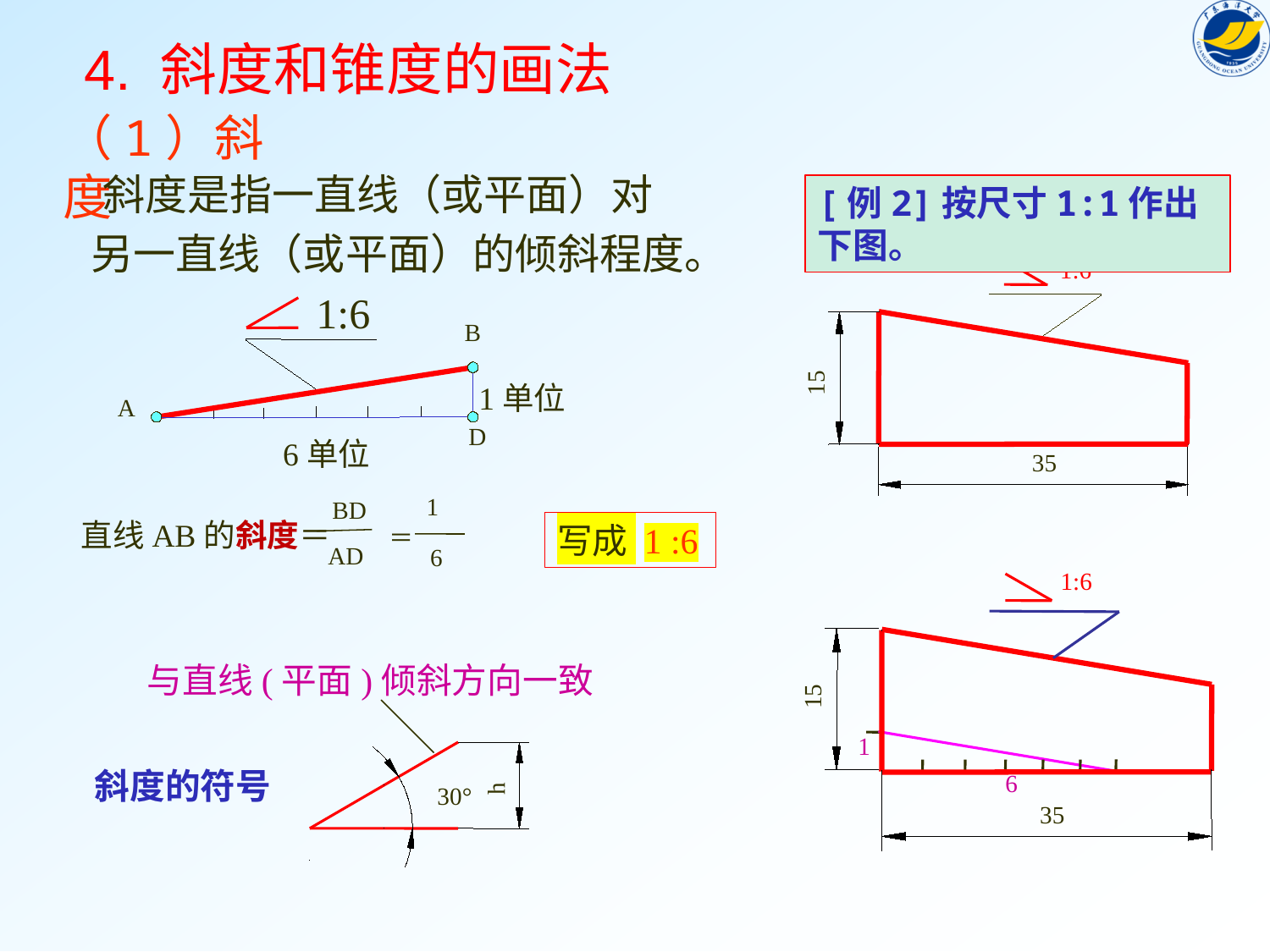

4. 斜度和锥度的画法
（1）斜度
 斜度是指一直线（或平面）对
另一直线（或平面）的倾斜程度。
[例2]按尺寸1:1作出下图。
1:6

15

35

1:6

B

A

D

1单位

6单位
1

6
BD

AD
直线AB的斜度＝          ＝
写成 1 :6
1:6

15

与直线(平面)倾斜方向一致

1

h
30°

斜度的符号

6

35